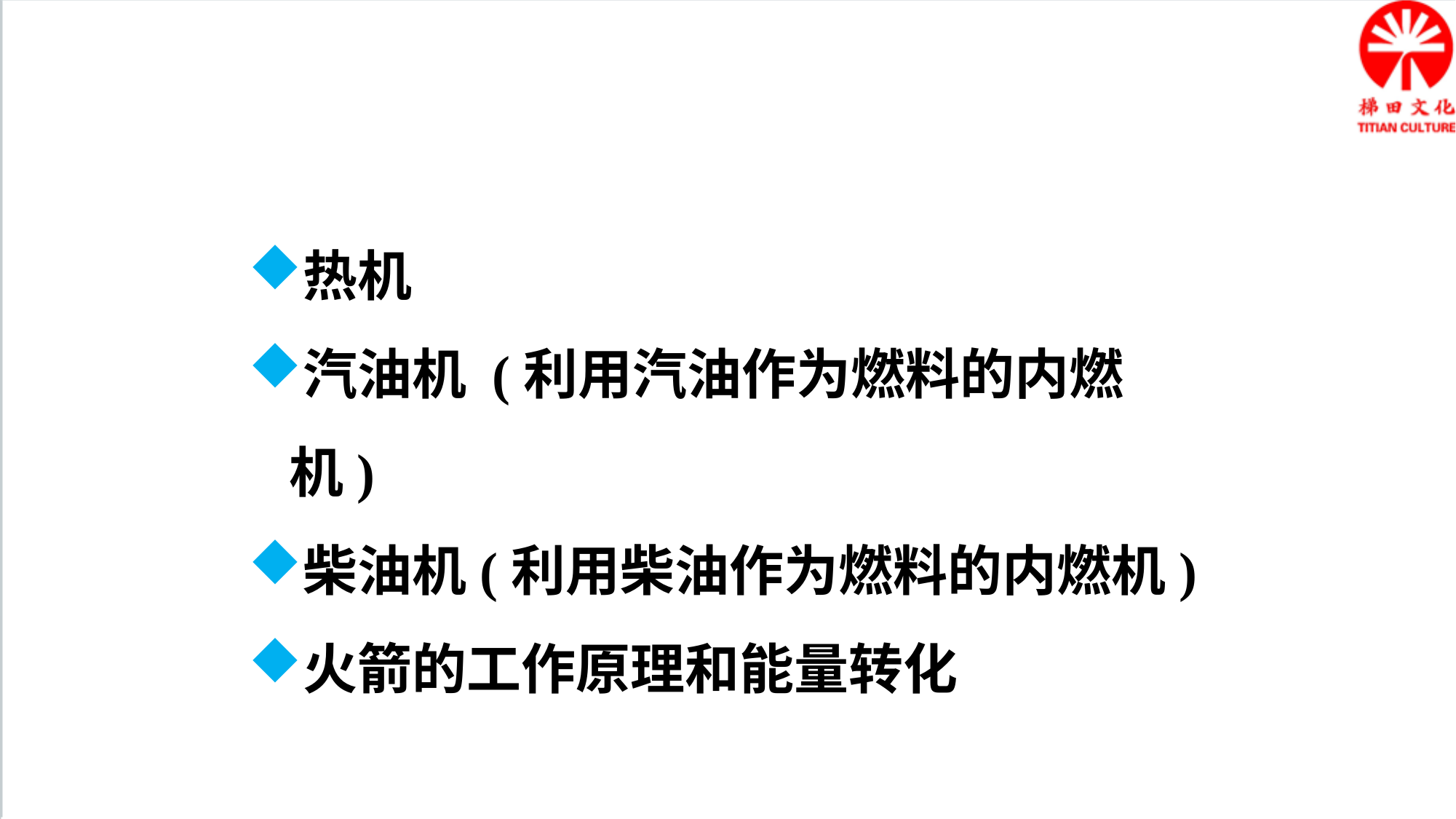

热机
汽油机 (利用汽油作为燃料的内燃机)
柴油机(利用柴油作为燃料的内燃机)
火箭的工作原理和能量转化